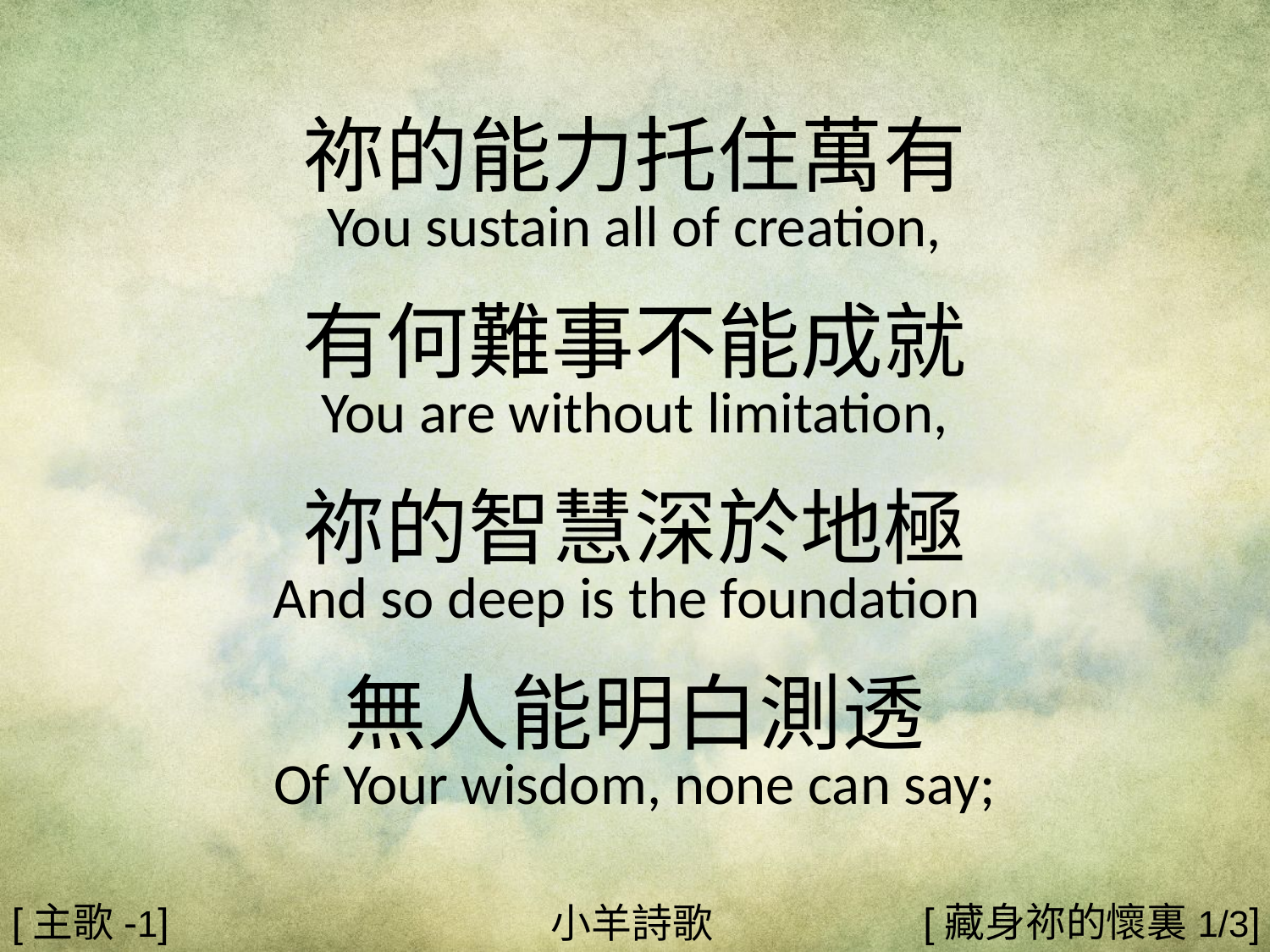

祢的能力托住萬有
You sustain all of creation,

有何難事不能成就
You are without limitation,

祢的智慧深於地極
And so deep is the foundation

無人能明白測透
Of Your wisdom, none can say;
#

[主歌-1]
[藏身祢的懷裏1/3]
小羊詩歌